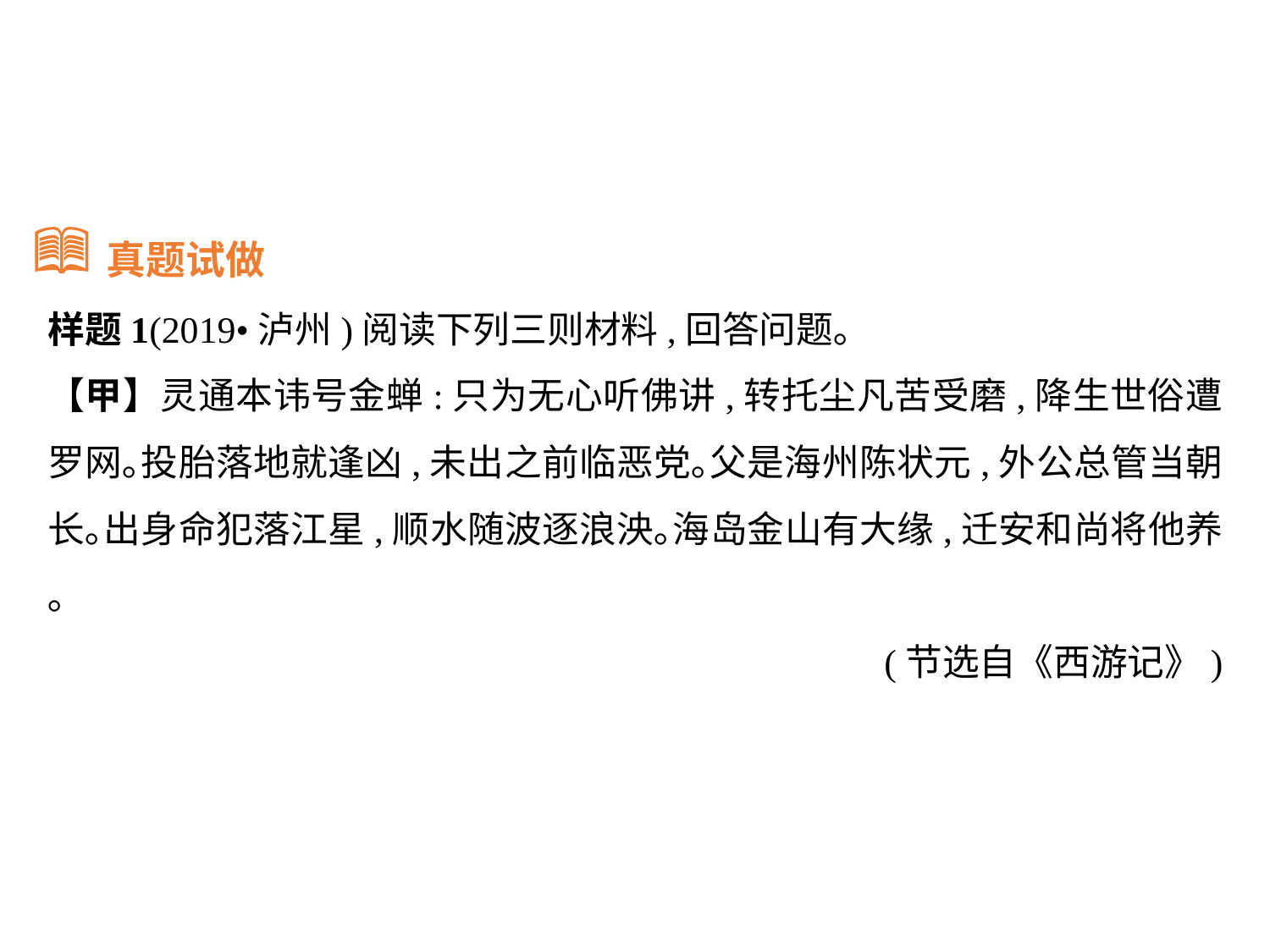

真题试做

样题1(2019•泸州)阅读下列三则材料,回答问题｡
【甲】灵通本讳号金蝉:只为无心听佛讲,转托尘凡苦受磨,降生世俗遭罗网｡投胎落地就逢凶,未出之前临恶党｡父是海州陈状元,外公总管当朝长｡出身命犯落江星,顺水随波逐浪泱｡海岛金山有大缘,迁安和尚将他养｡
(节选自《西游记》)